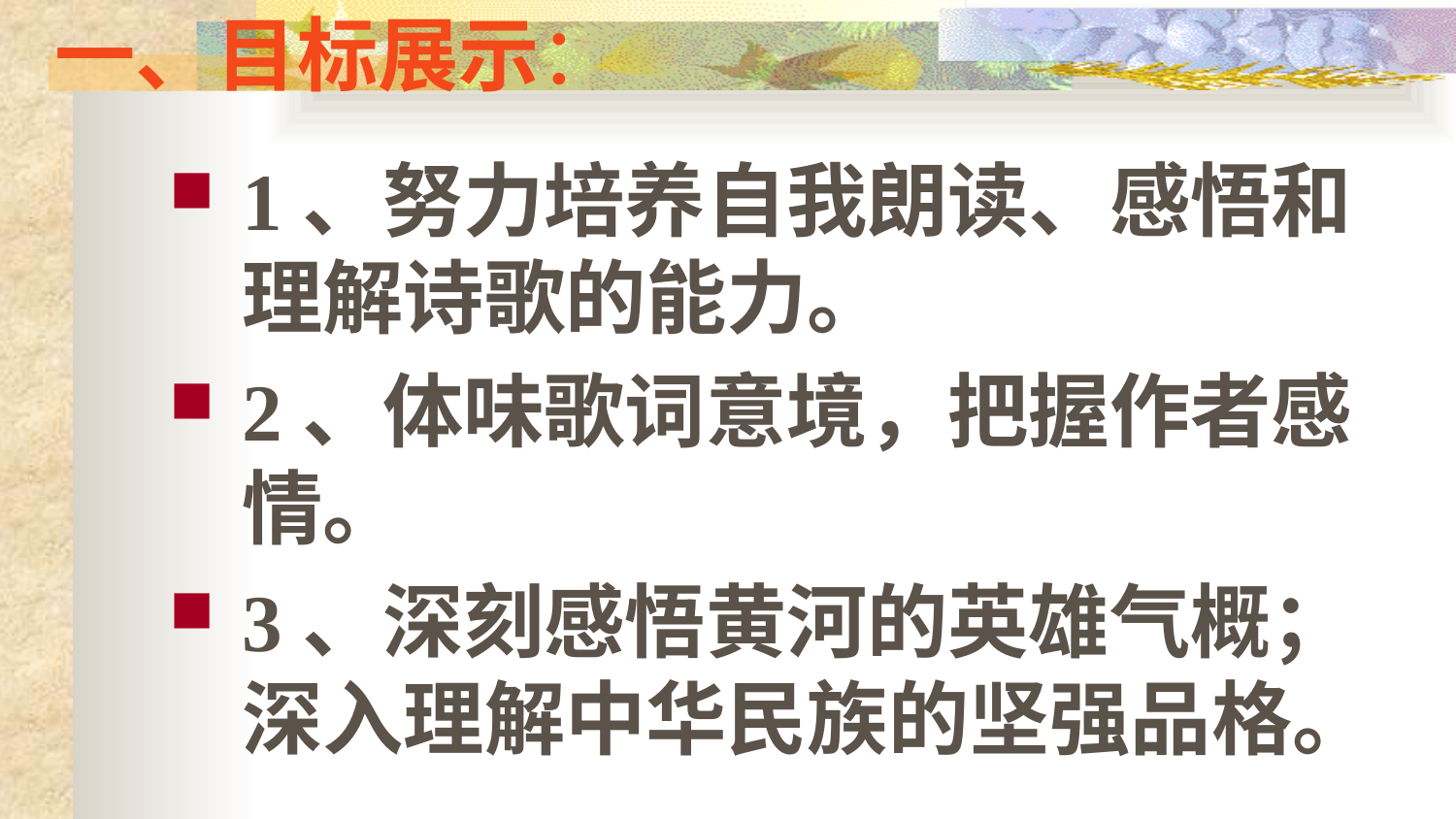

# 一、目标展示：
1、努力培养自我朗读、感悟和理解诗歌的能力。
2、体味歌词意境，把握作者感情。
3、深刻感悟黄河的英雄气概；深入理解中华民族的坚强品格。